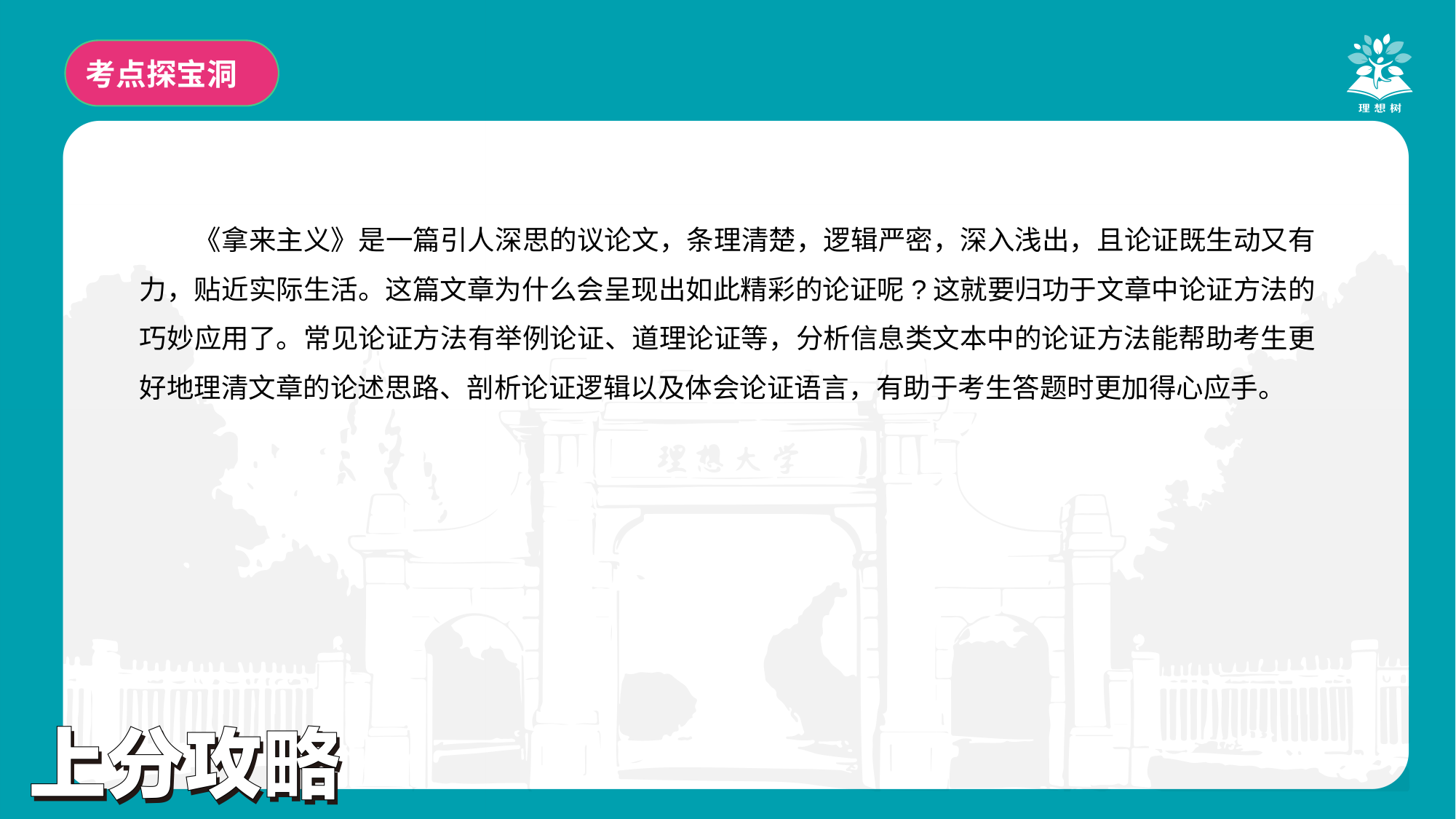

考点探宝洞
《拿来主义》是一篇引人深思的议论文，条理清楚，逻辑严密，深入浅出，且论证既生动又有力，贴近实际生活。这篇文章为什么会呈现出如此精彩的论证呢?这就要归功于文章中论证方法的巧妙应用了。常见论证方法有举例论证、道理论证等，分析信息类文本中的论证方法能帮助考生更好地理清文章的论述思路、剖析论证逻辑以及体会论证语言，有助于考生答题时更加得心应手。